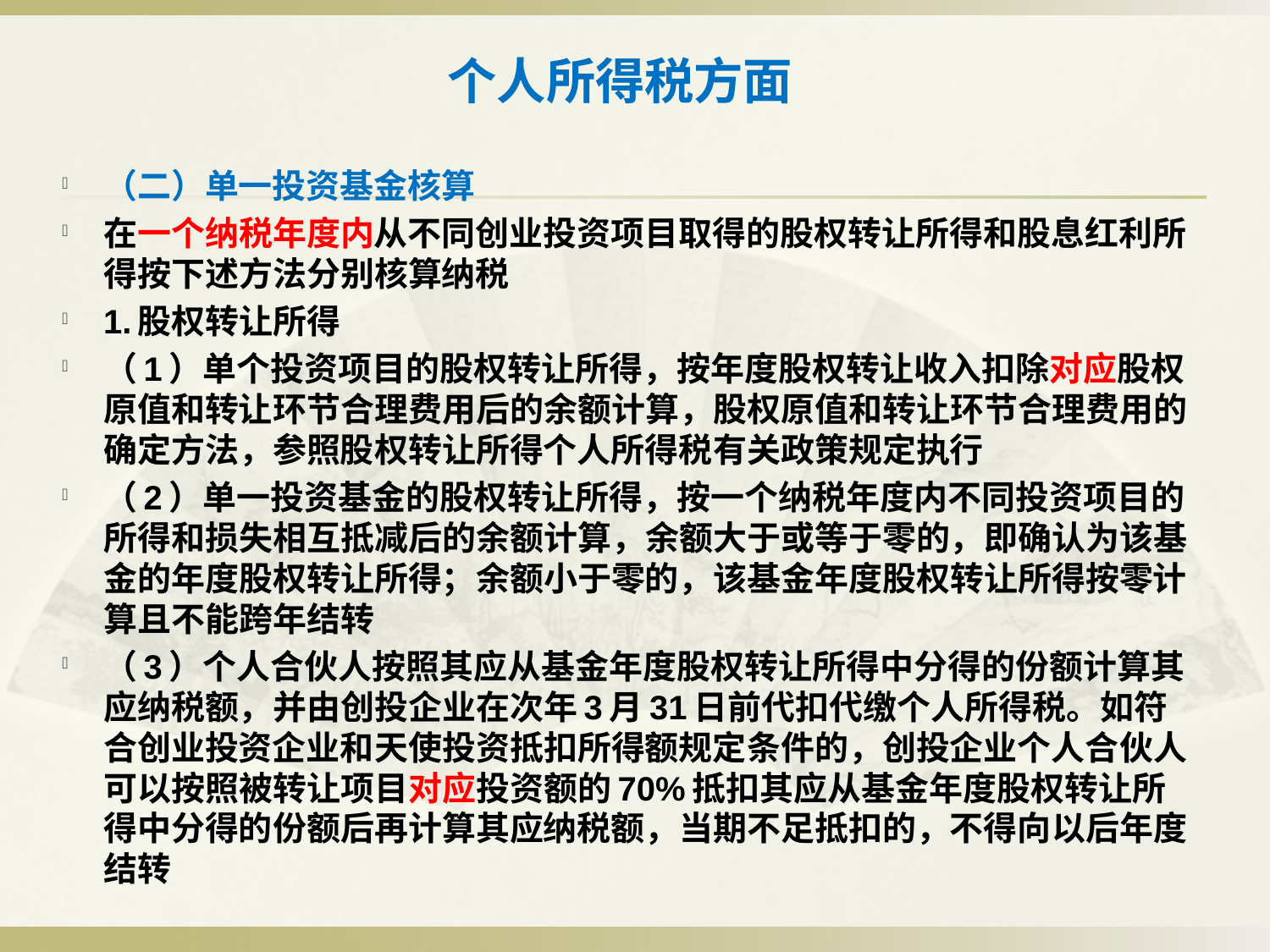

# 个人所得税方面
（二）单一投资基金核算
在一个纳税年度内从不同创业投资项目取得的股权转让所得和股息红利所得按下述方法分别核算纳税
1.股权转让所得
（1）单个投资项目的股权转让所得，按年度股权转让收入扣除对应股权原值和转让环节合理费用后的余额计算，股权原值和转让环节合理费用的确定方法，参照股权转让所得个人所得税有关政策规定执行
（2）单一投资基金的股权转让所得，按一个纳税年度内不同投资项目的所得和损失相互抵减后的余额计算，余额大于或等于零的，即确认为该基金的年度股权转让所得；余额小于零的，该基金年度股权转让所得按零计算且不能跨年结转
（3）个人合伙人按照其应从基金年度股权转让所得中分得的份额计算其应纳税额，并由创投企业在次年3月31日前代扣代缴个人所得税。如符合创业投资企业和天使投资抵扣所得额规定条件的，创投企业个人合伙人可以按照被转让项目对应投资额的70%抵扣其应从基金年度股权转让所得中分得的份额后再计算其应纳税额，当期不足抵扣的，不得向以后年度结转